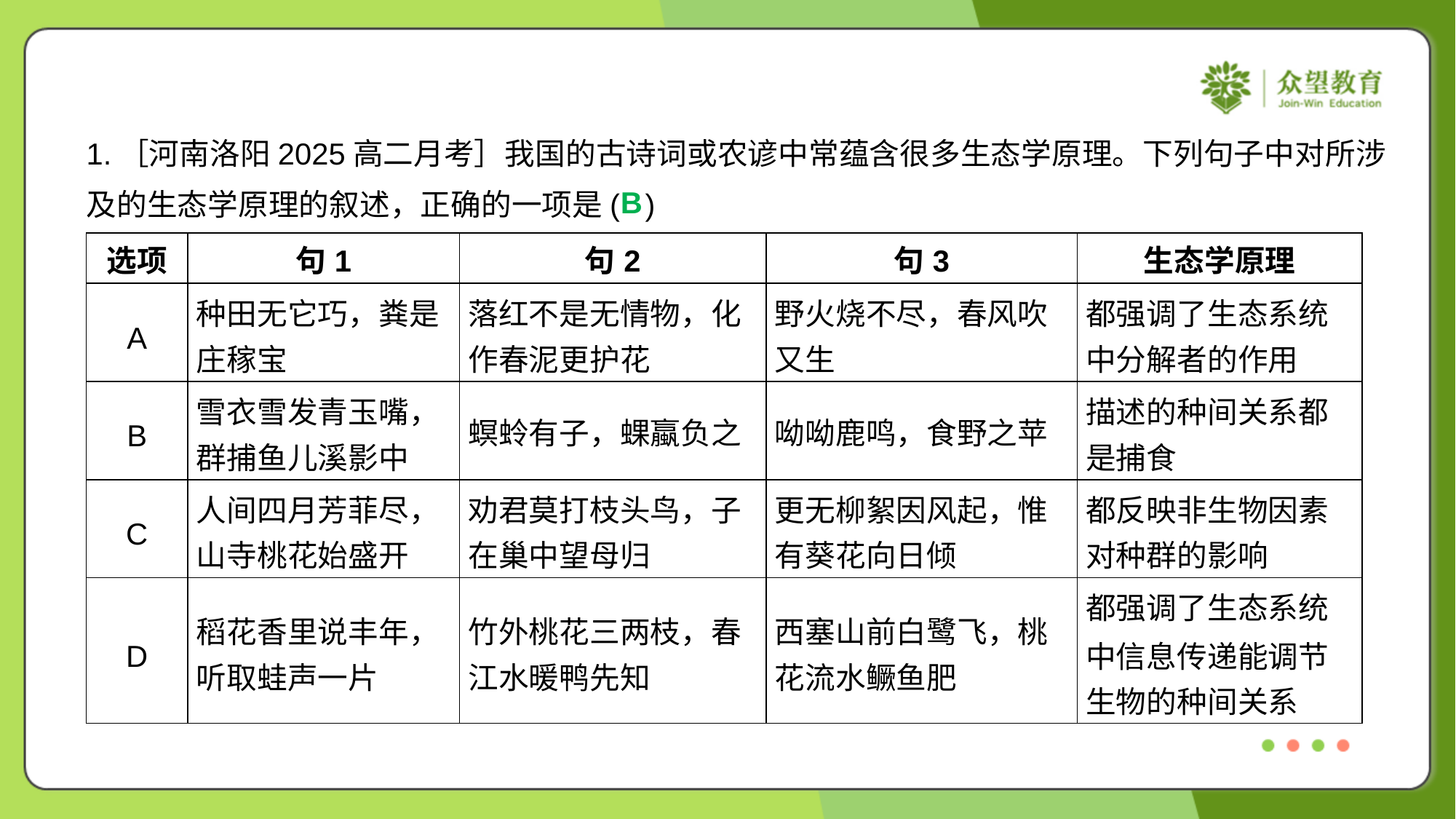

1.［河南洛阳2025高二月考］我国的古诗词或农谚中常蕴含很多生态学原理。下列句子中对所涉
及的生态学原理的叙述，正确的一项是(   )
B
| 选项 | 句1 | 句2 | 句3 | 生态学原理 |
| --- | --- | --- | --- | --- |
| A | 种田无它巧，粪是 庄稼宝 | 落红不是无情物，化 作春泥更护花 | 野火烧不尽，春风吹 又生 | 都强调了生态系统 中分解者的作用 |
| B | 雪衣雪发青玉嘴， 群捕鱼儿溪影中 | 螟蛉有子，蜾蠃负之 | 呦呦鹿鸣，食野之苹 | 描述的种间关系都 是捕食 |
| C | 人间四月芳菲尽， 山寺桃花始盛开 | 劝君莫打枝头鸟，子 在巢中望母归 | 更无柳絮因风起，惟 有葵花向日倾 | 都反映非生物因素 对种群的影响 |
| D | 稻花香里说丰年， 听取蛙声一片 | 竹外桃花三两枝，春 江水暖鸭先知 | 西塞山前白鹭飞，桃 花流水鳜鱼肥 | 都强调了生态系统 中信息传递能调节 生物的种间关系 |